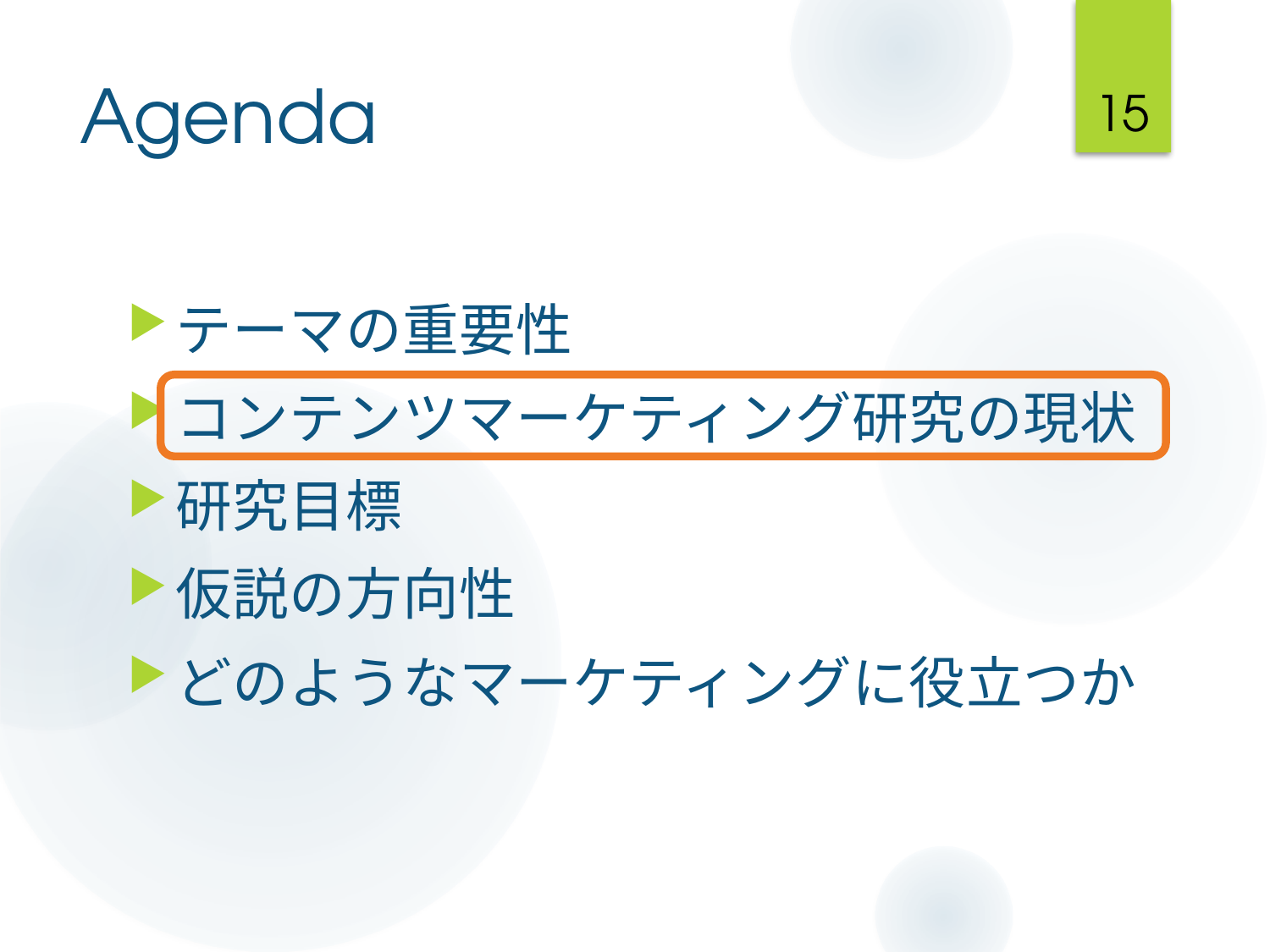

15
# Agenda
テーマの重要性
コンテンツマーケティング研究の現状
研究目標
仮説の方向性
どのようなマーケティングに役立つか